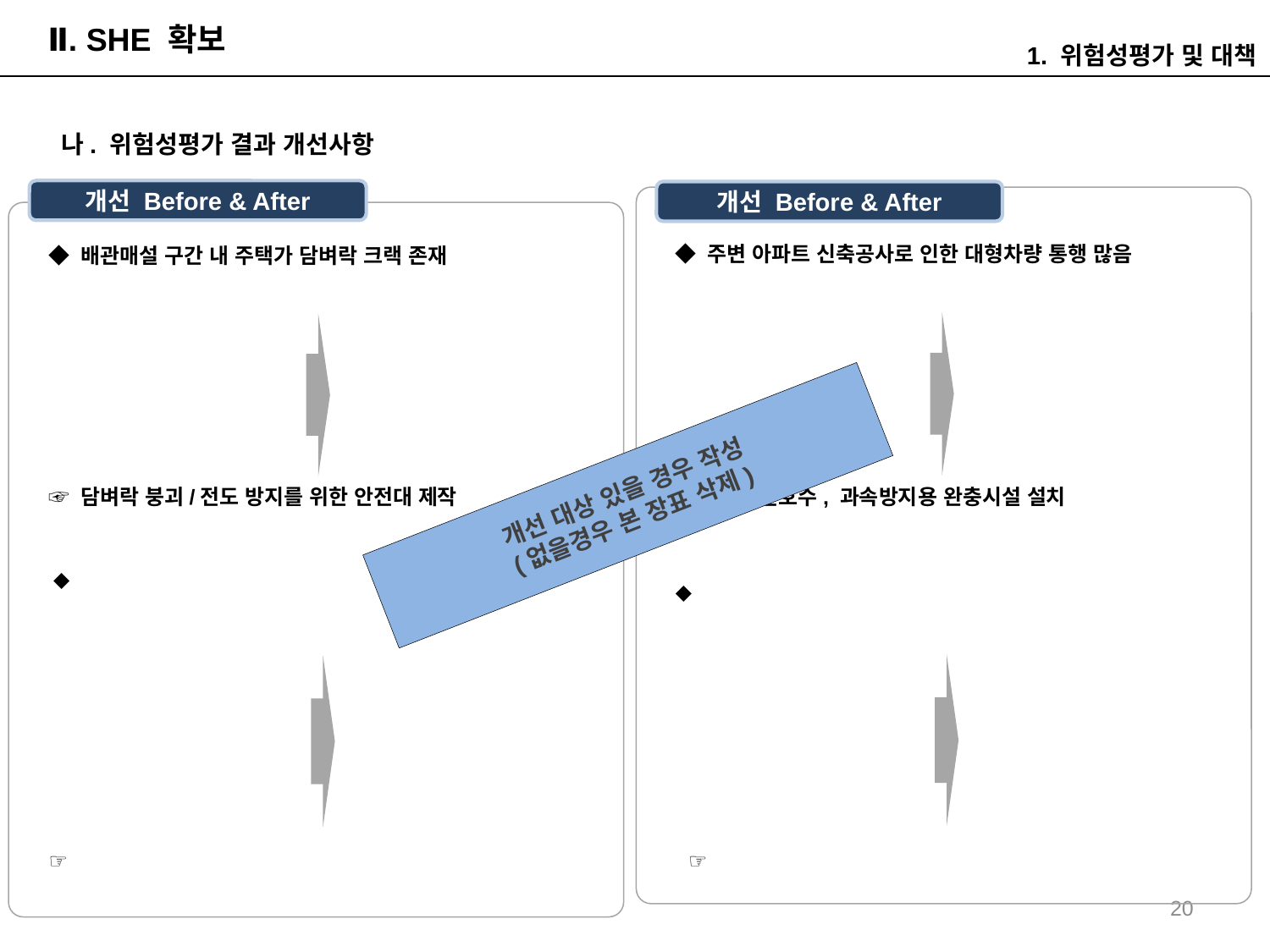

# Ⅱ. SHE 확보
1. 위험성평가 및 대책
나. 위험성평가 결과 개선사항
개선 Before & After
개선 Before & After

◆ 주변 아파트 신축공사로 인한 대형차량 통행 많음
◆ 배관매설 구간 내 주택가 담벼락 크랙 존재

개선 대상 있을 경우 작성
(없을경우 본 장표 삭제)
☞ 담벼락 붕괴/전도 방지를 위한 안전대 제작
☞ 로봇신호수, 과속방지용 완충시설 설치
◆
◆

☞
☞
20